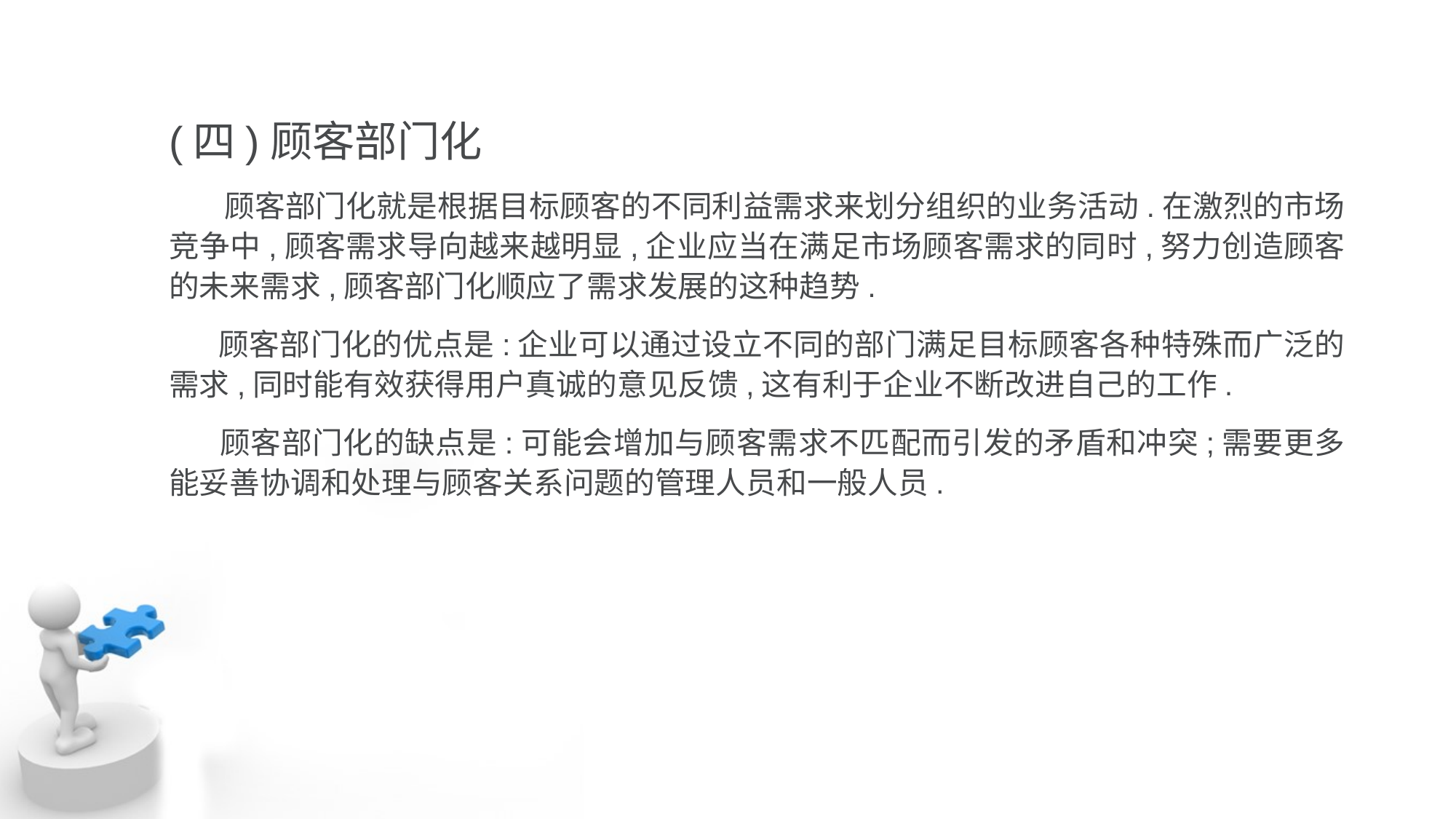

(四)顾客部门化
       顾客部门化就是根据目标顾客的不同利益需求来划分组织的业务活动.在激烈的市场 竞争中,顾客需求导向越来越明显,企业应当在满足市场顾客需求的同时,努力创造顾客 的未来需求,顾客部门化顺应了需求发展的这种趋势.
      顾客部门化的优点是:企业可以通过设立不同的部门满足目标顾客各种特殊而广泛的 需求,同时能有效获得用户真诚的意见反馈,这有利于企业不断改进自己的工作.
      顾客部门化的缺点是:可能会增加与顾客需求不匹配而引发的矛盾和冲突;需要更多 能妥善协调和处理与顾客关系问题的管理人员和一般人员.